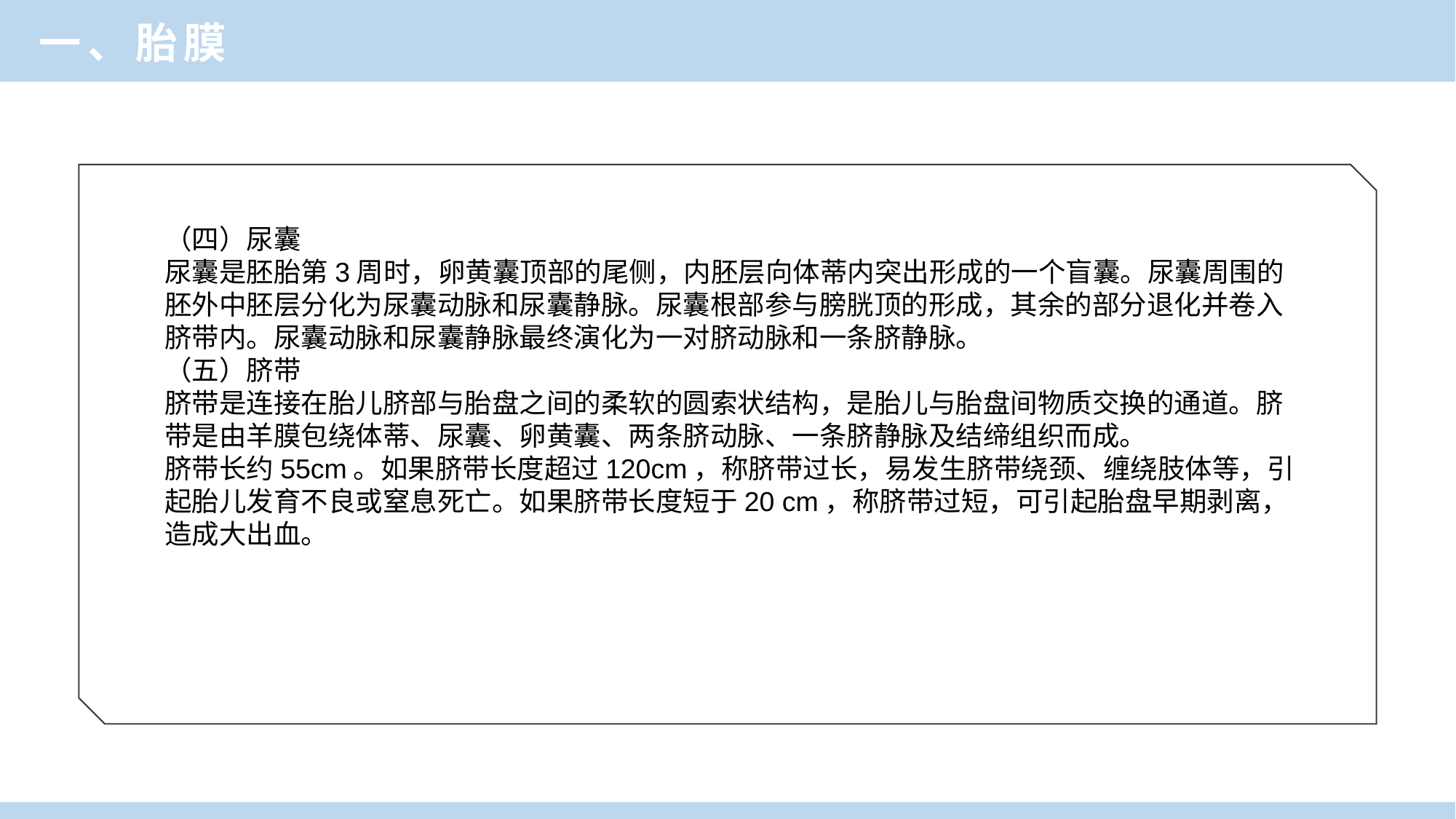

一、胎膜

（四）尿囊
尿囊是胚胎第3周时，卵黄囊顶部的尾侧，内胚层向体蒂内突出形成的一个盲囊。尿囊周围的胚外中胚层分化为尿囊动脉和尿囊静脉。尿囊根部参与膀胱顶的形成，其余的部分退化并卷入脐带内。尿囊动脉和尿囊静脉最终演化为一对脐动脉和一条脐静脉。
（五）脐带
脐带是连接在胎儿脐部与胎盘之间的柔软的圆索状结构，是胎儿与胎盘间物质交换的通道。脐带是由羊膜包绕体蒂、尿囊、卵黄囊、两条脐动脉、一条脐静脉及结缔组织而成。
脐带长约55cm。如果脐带长度超过120cm，称脐带过长，易发生脐带绕颈、缠绕肢体等，引起胎儿发育不良或窒息死亡。如果脐带长度短于20 cm，称脐带过短，可引起胎盘早期剥离，造成大出血。